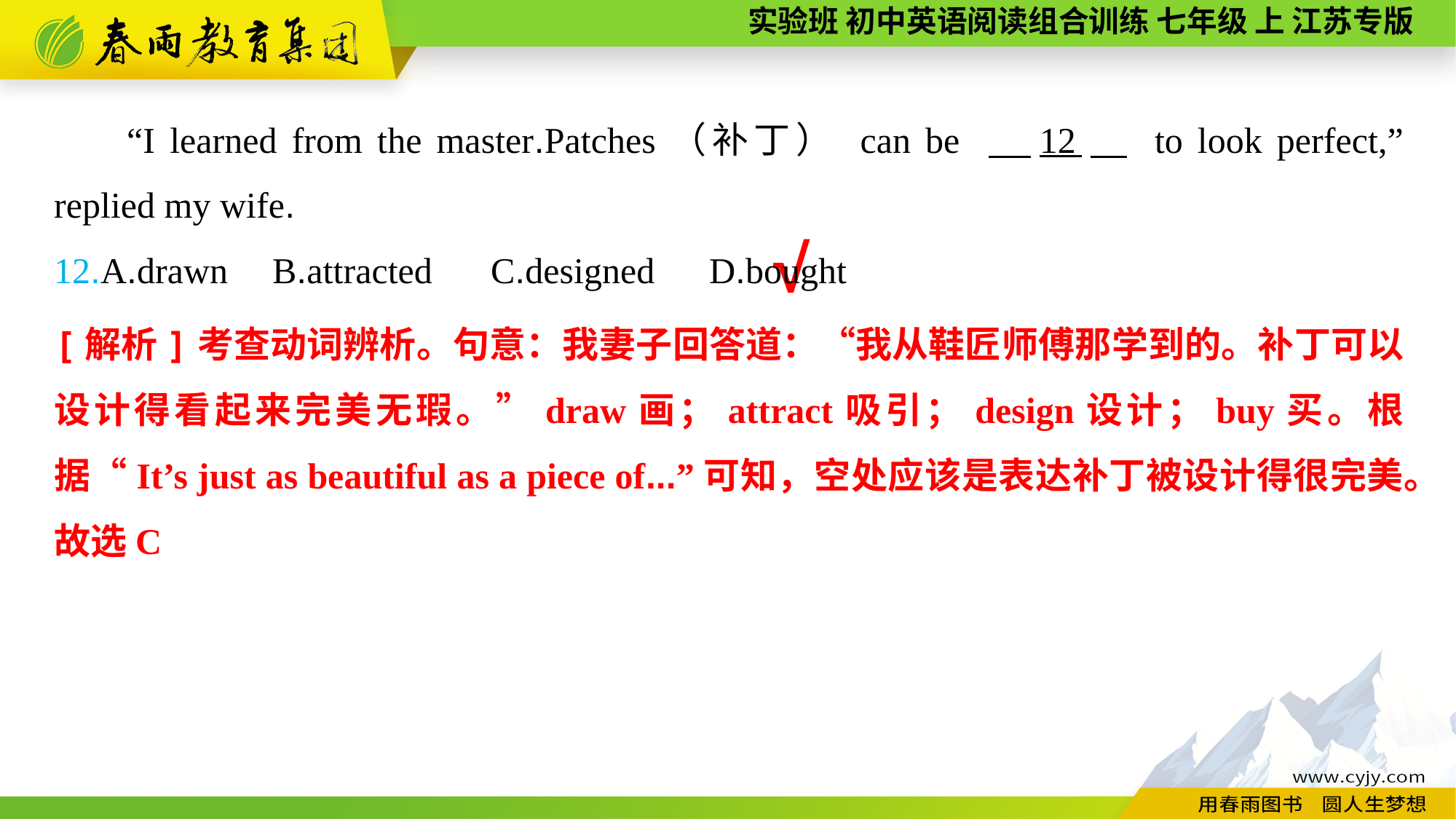

“I learned from the master.Patches（补丁） can be 　12　 to look perfect,” replied my wife.
12.A.drawn	B.attracted	C.designed	D.bought
√
[解析]考查动词辨析。句意：我妻子回答道：“我从鞋匠师傅那学到的。补丁可以设计得看起来完美无瑕。”draw画；attract吸引；design设计；buy买。根据“It’s just as beautiful as a piece of...”可知，空处应该是表达补丁被设计得很完美。故选C